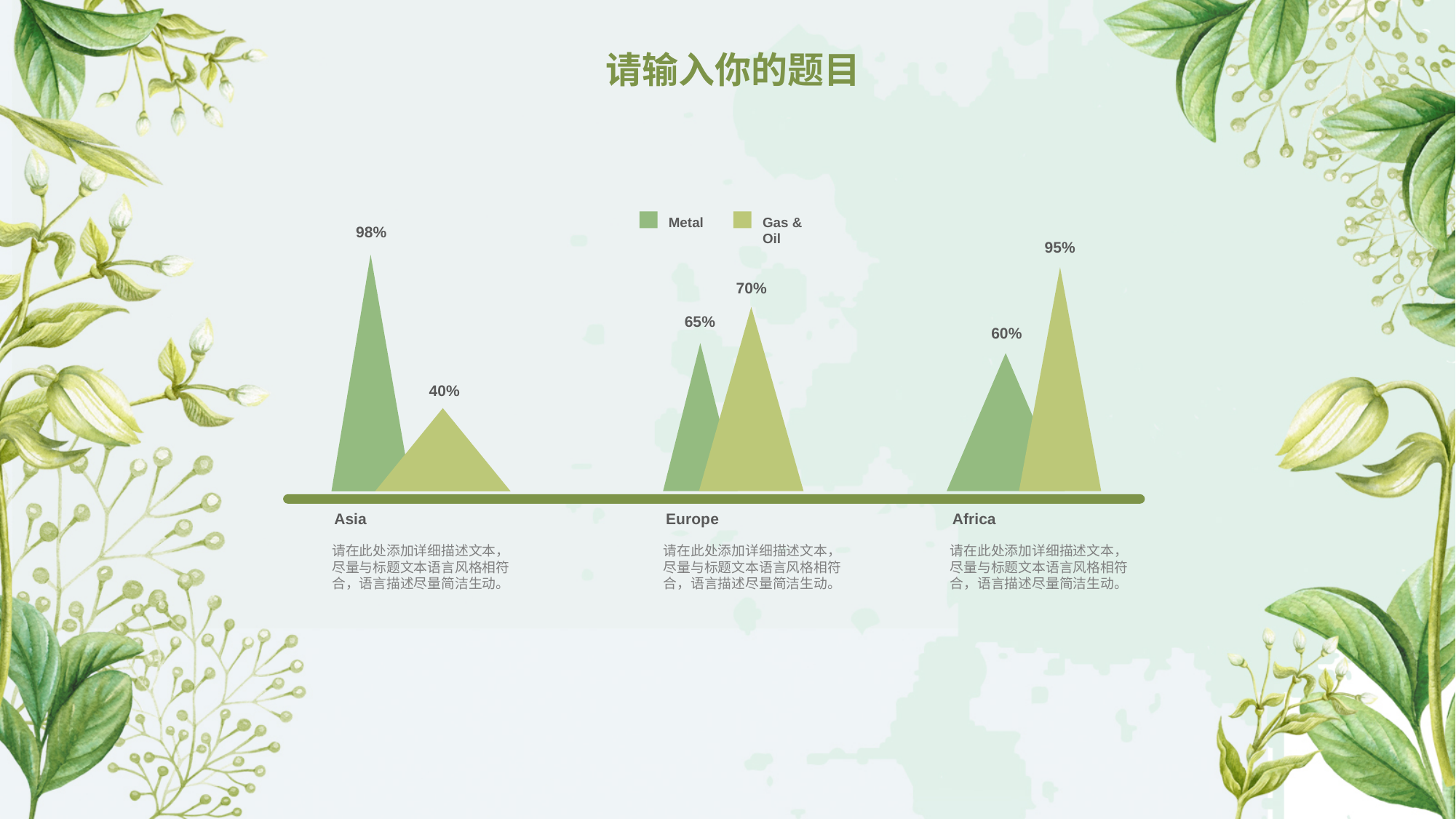

Gas & Oil
Metal

98%
95%

70%

65%
60%

40%

Asia
请在此处添加详细描述文本，尽量与标题文本语言风格相符合，语言描述尽量简洁生动。
Europe
请在此处添加详细描述文本，尽量与标题文本语言风格相符合，语言描述尽量简洁生动。
Africa
请在此处添加详细描述文本，尽量与标题文本语言风格相符合，语言描述尽量简洁生动。